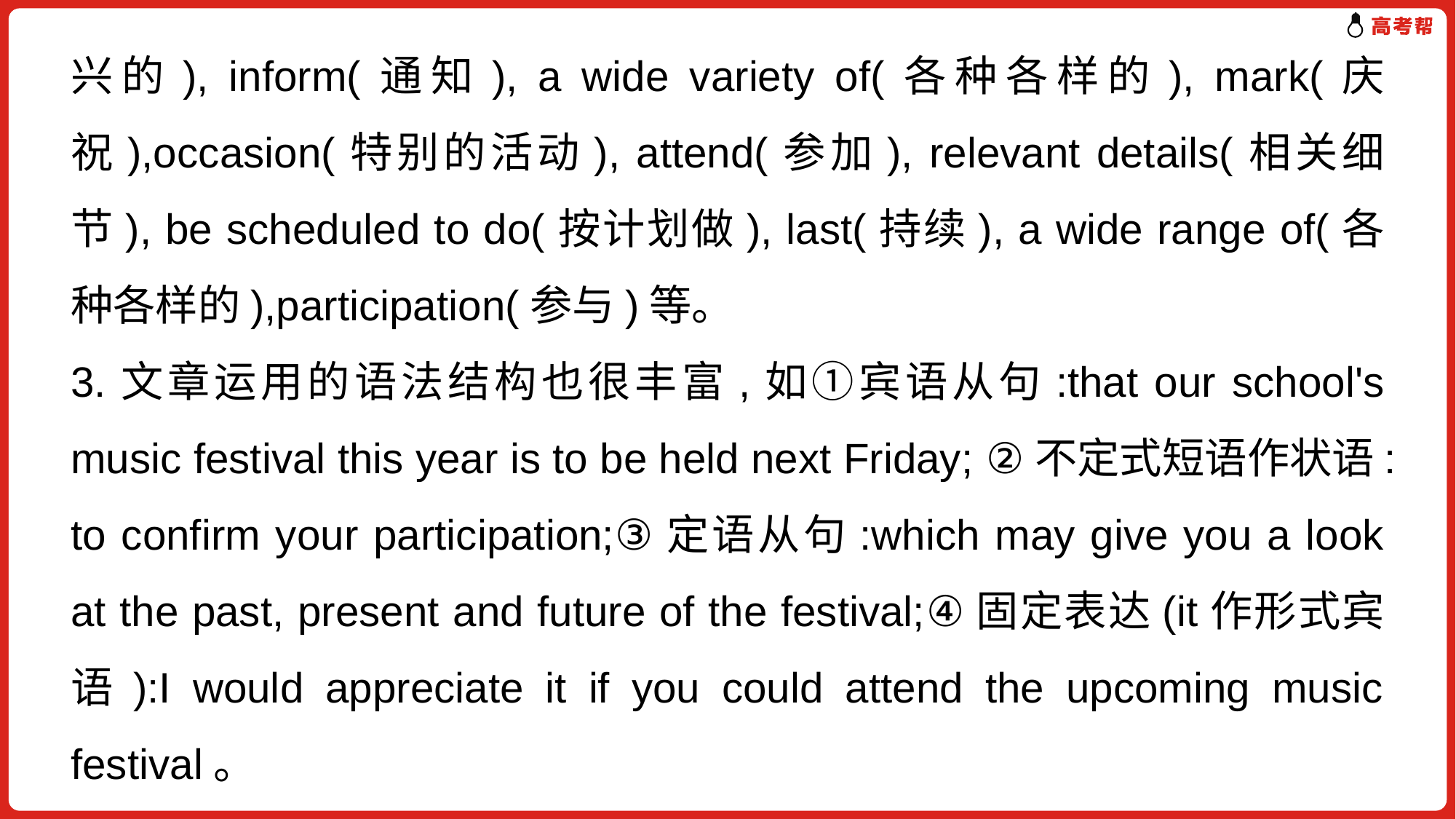

兴的), inform(通知), a wide variety of(各种各样的), mark(庆祝),occasion(特别的活动), attend(参加), relevant details(相关细节), be scheduled to do(按计划做), last(持续), a wide range of(各种各样的),participation(参与)等。
3.文章运用的语法结构也很丰富,如①宾语从句:that our school's music festival this year is to be held next Friday; ②不定式短语作状语:to confirm your participation;③定语从句:which may give you a look at the past, present and future of the festival;④固定表达(it作形式宾语):I would appreciate it if you could attend the upcoming music festival。